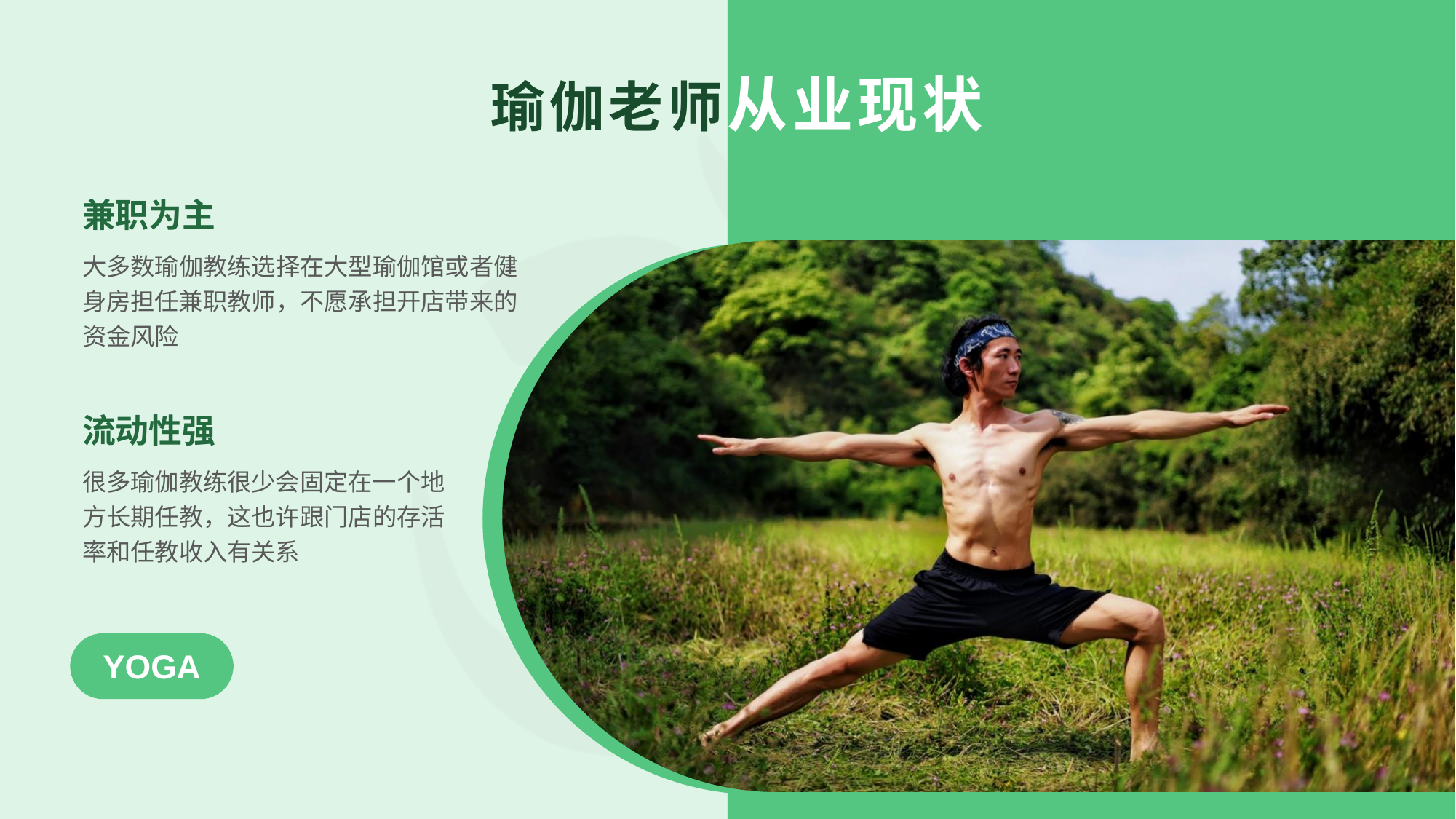

瑜伽老师从业现状
兼职为主
大多数瑜伽教练选择在大型瑜伽馆或者健身房担任兼职教师，不愿承担开店带来的资金风险

流动性强
很多瑜伽教练很少会固定在一个地方长期任教，这也许跟门店的存活率和任教收入有关系

YOGA